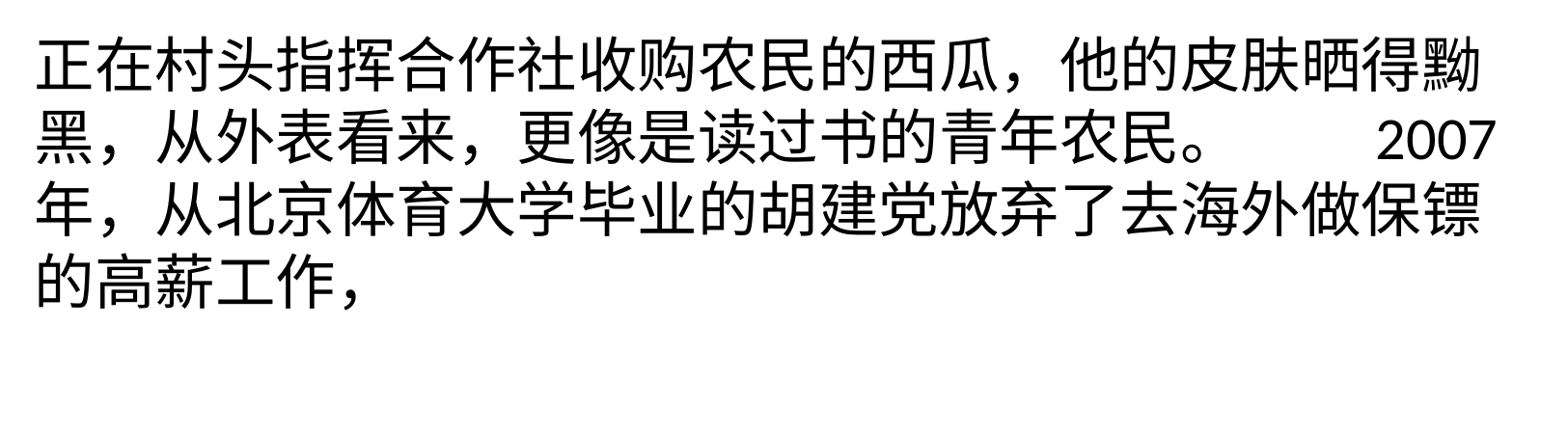

正在村头指挥合作社收购农民的西瓜，他的皮肤晒得黝黑，从外表看来，更像是读过书的青年农民。　　2007年，从北京体育大学毕业的胡建党放弃了去海外做保镖的高薪工作，